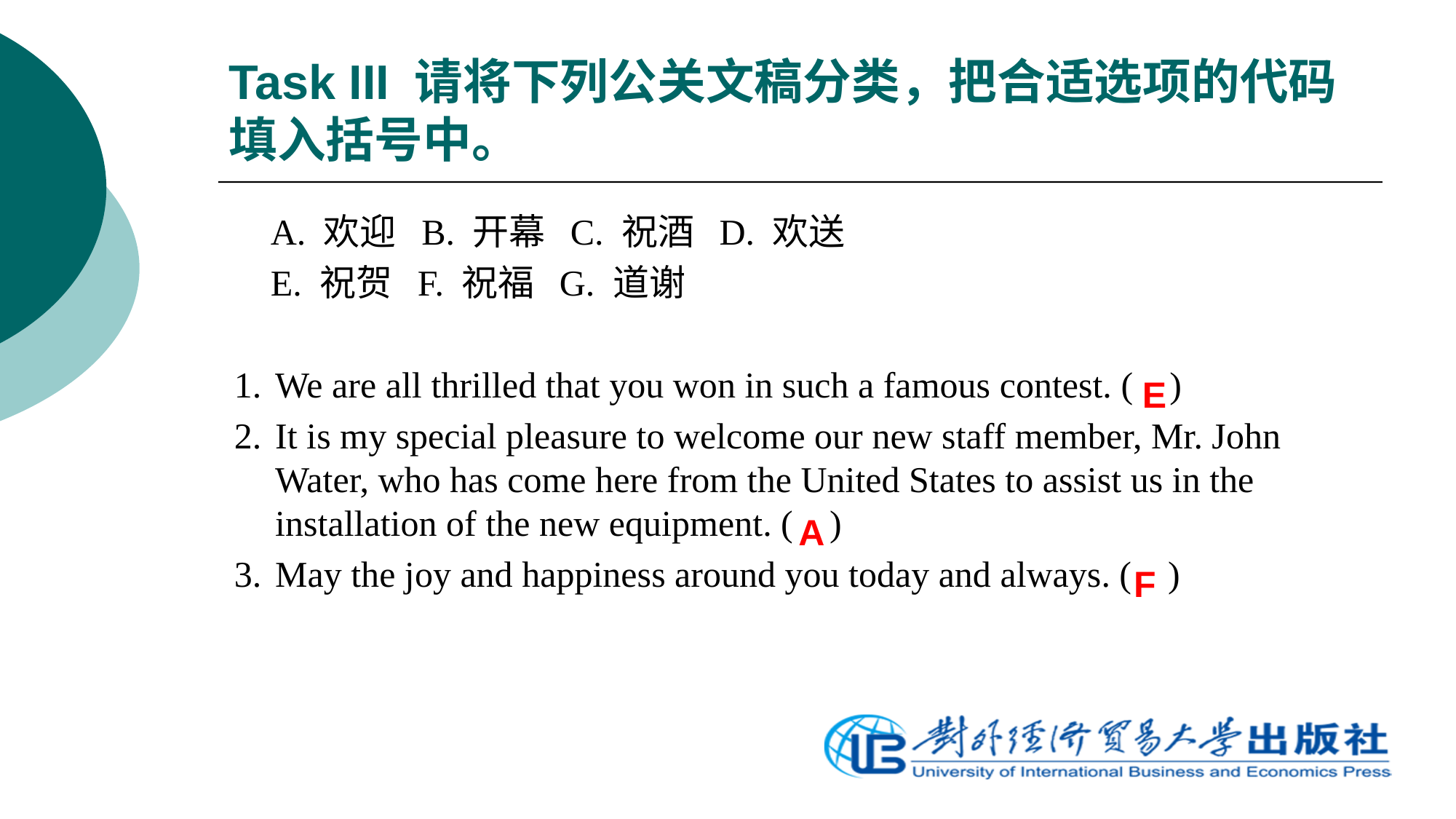

# Task III 请将下列公关文稿分类，把合适选项的代码填入括号中。
    A. 欢迎  B. 开幕  C. 祝酒  D. 欢送
    E. 祝贺  F. 祝福  G. 道谢

1.	We are all thrilled that you won in such a famous contest. (    )
2.	It is my special pleasure to welcome our new staff member, Mr. John Water, who has come here from the United States to assist us in the installation of the new equipment. (    )
3.	May the joy and happiness around you today and always. (    )
E
A
F